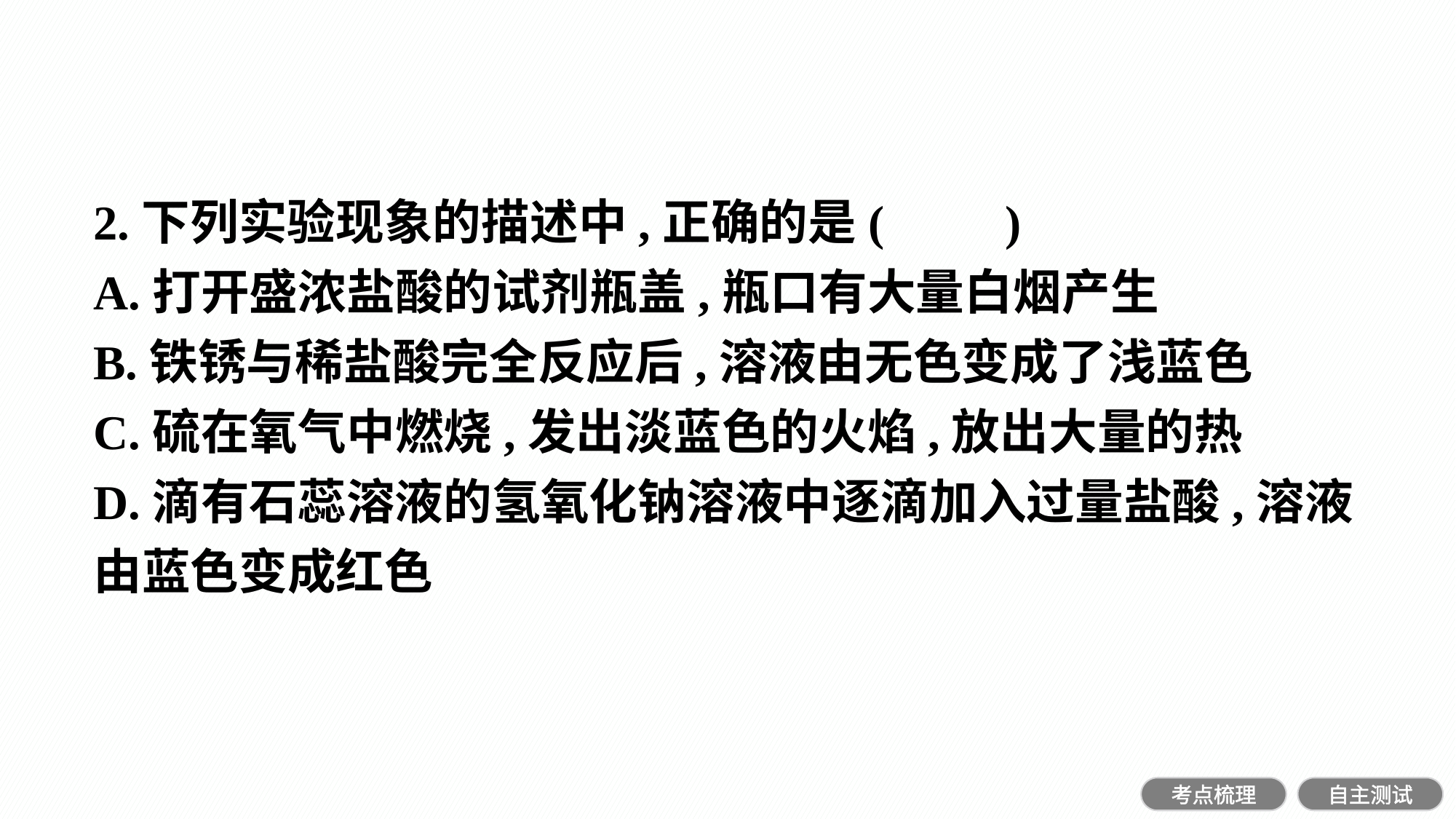

2.下列实验现象的描述中,正确的是(　　)
A.打开盛浓盐酸的试剂瓶盖,瓶口有大量白烟产生
B.铁锈与稀盐酸完全反应后,溶液由无色变成了浅蓝色
C.硫在氧气中燃烧,发出淡蓝色的火焰,放出大量的热
D.滴有石蕊溶液的氢氧化钠溶液中逐滴加入过量盐酸,溶液由蓝色变成红色